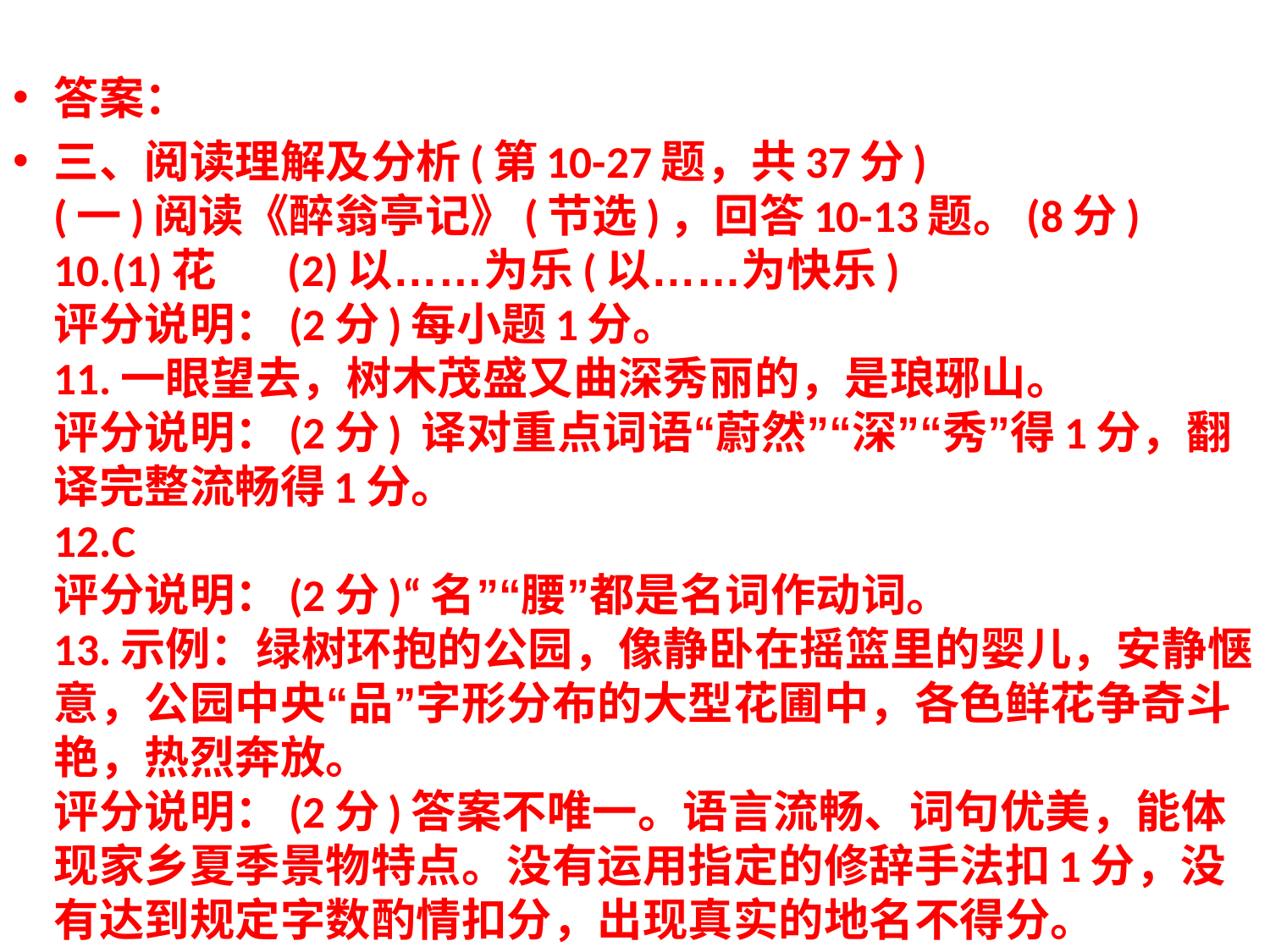

答案：
三、阅读理解及分析(第10-27题，共37分)
(一)阅读《醉翁亭记》(节选)，回答10-13题。(8分)
10.(1)花     (2)以……为乐(以……为快乐)
评分说明：(2分)每小题1分。
11.一眼望去，树木茂盛又曲深秀丽的，是琅琊山。
评分说明：(2分) 译对重点词语“蔚然”“深”“秀”得1分，翻译完整流畅得1分。
12.C
评分说明：(2分)“名”“腰”都是名词作动词。
13.示例：绿树环抱的公园，像静卧在摇篮里的婴儿，安静惬意，公园中央“品”字形分布的大型花圃中，各色鲜花争奇斗艳，热烈奔放。
评分说明：(2分)答案不唯一。语言流畅、词句优美，能体现家乡夏季景物特点。没有运用指定的修辞手法扣1分，没有达到规定字数酌情扣分，出现真实的地名不得分。

#